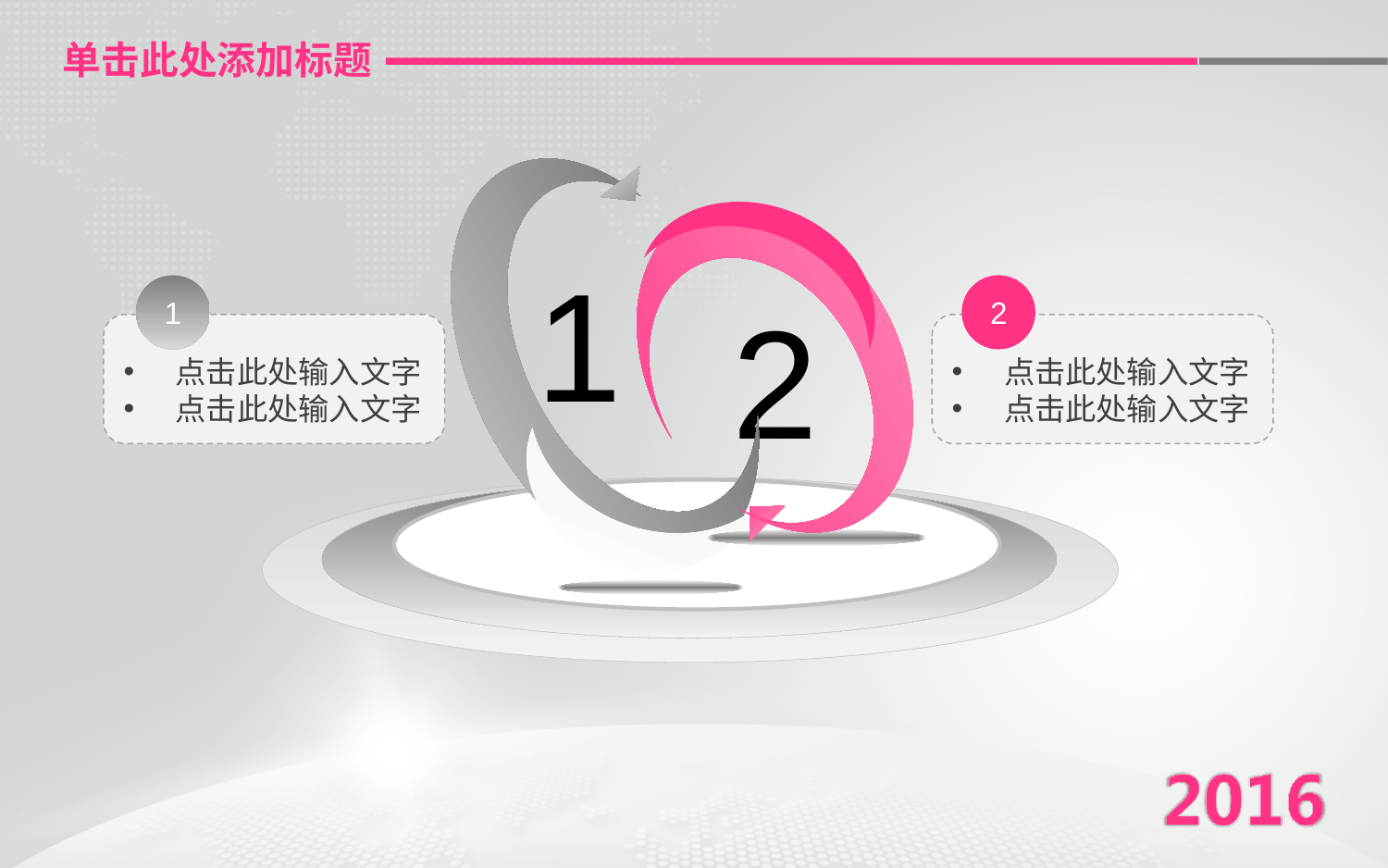

单击此处添加标题

1
1
2
2
点击此处输入文字
点击此处输入文字
点击此处输入文字
点击此处输入文字